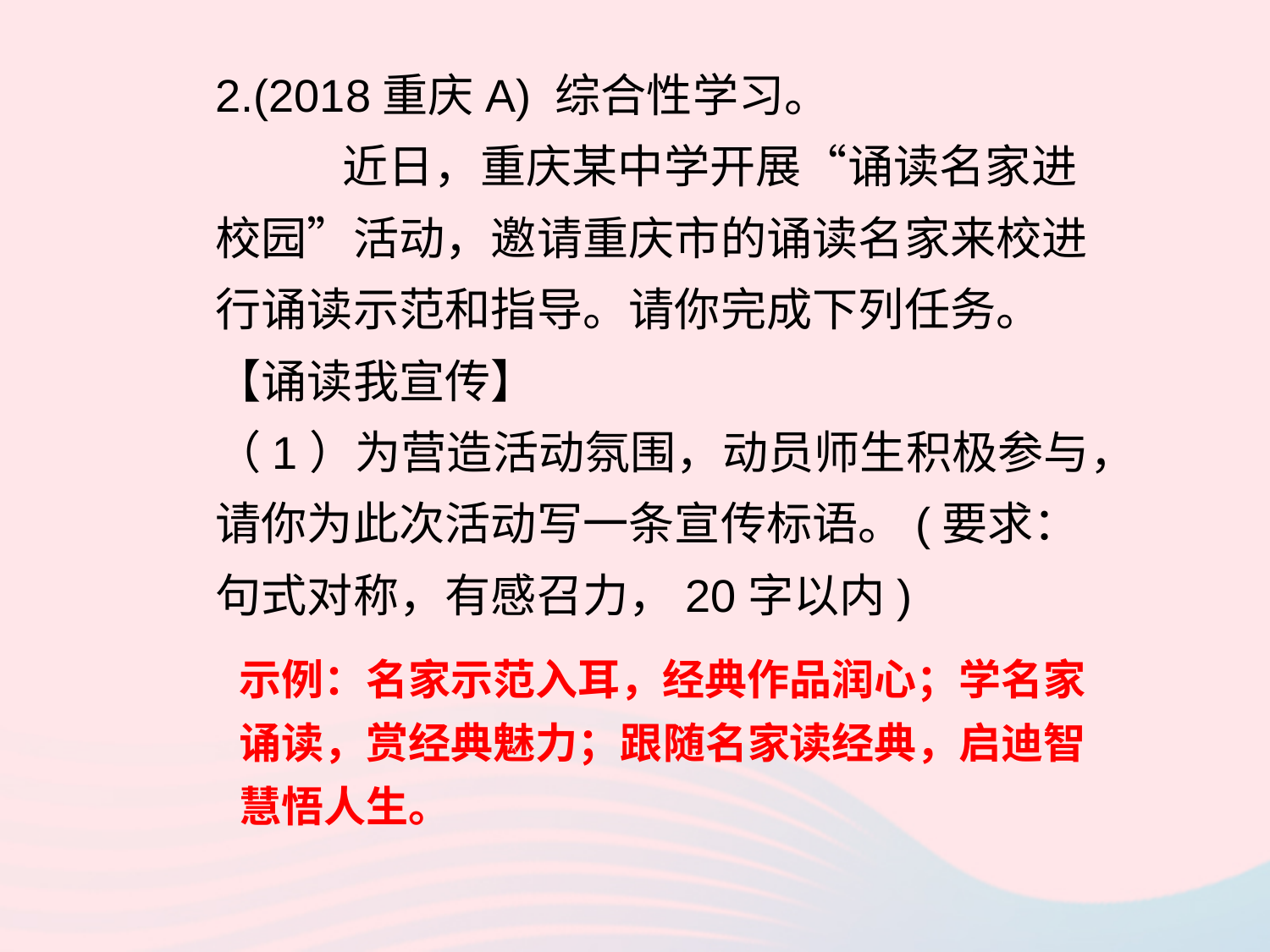

2.(2018重庆A) 综合性学习。
	近日，重庆某中学开展“诵读名家进校园”活动，邀请重庆市的诵读名家来校进行诵读示范和指导。请你完成下列任务。
【诵读我宣传】
（1）为营造活动氛围，动员师生积极参与，请你为此次活动写一条宣传标语。(要求：句式对称，有感召力，20字以内)
示例：名家示范入耳，经典作品润心；学名家诵读，赏经典魅力；跟随名家读经典，启迪智慧悟人生。